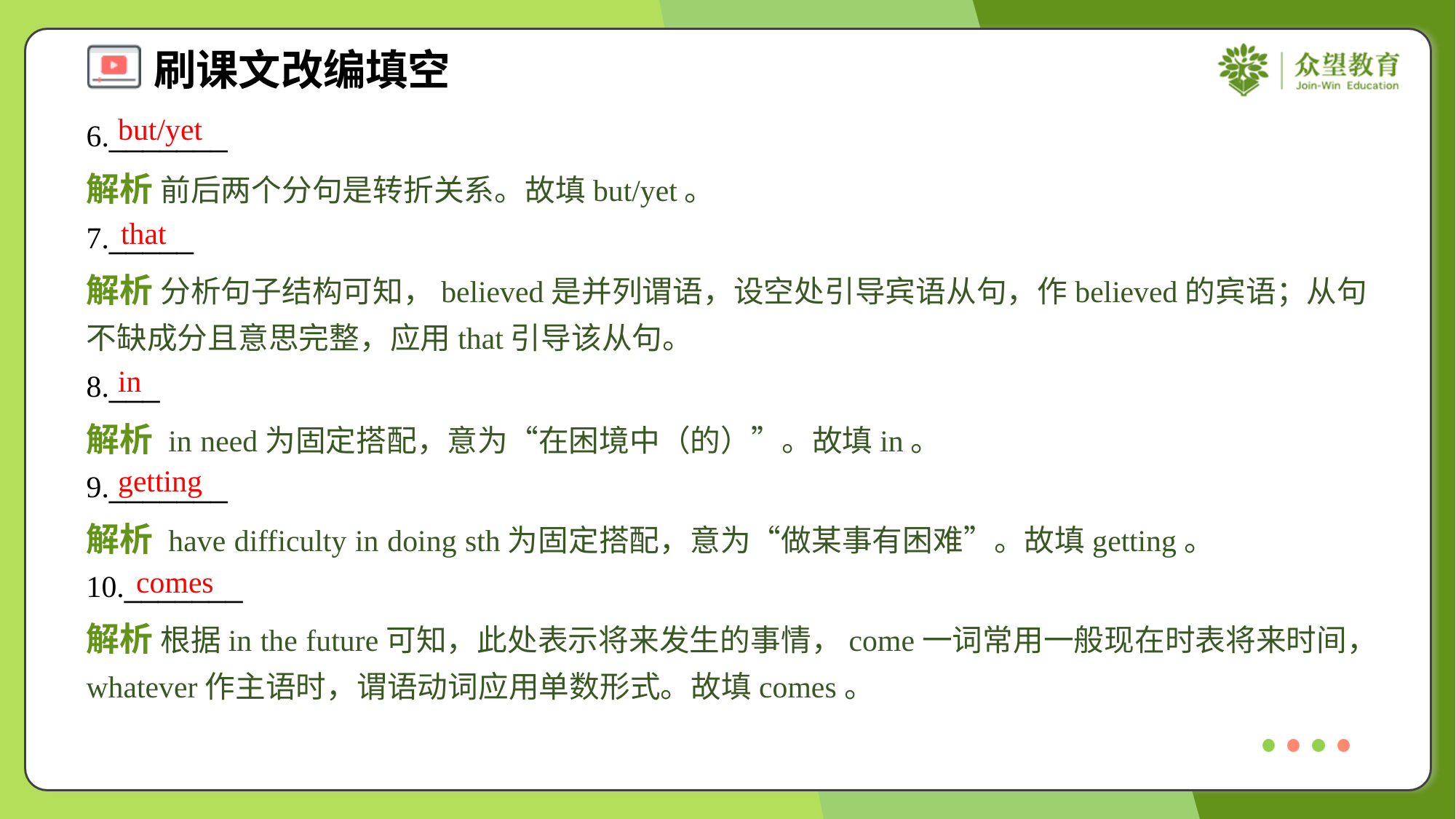

but/yet
6._______
解析 前后两个分句是转折关系。故填but/yet。
that
7._____
解析 分析句子结构可知，believed是并列谓语，设空处引导宾语从句，作believed的宾语；从句不缺成分且意思完整，应用that引导该从句。
in
8.___
解析 in need为固定搭配，意为“在困境中（的）”。故填in。
getting
9._______
解析 have difficulty in doing sth为固定搭配，意为“做某事有困难”。故填getting。
comes
10._______
解析 根据in the future可知，此处表示将来发生的事情，come一词常用一般现在时表将来时间，whatever作主语时，谓语动词应用单数形式。故填comes。